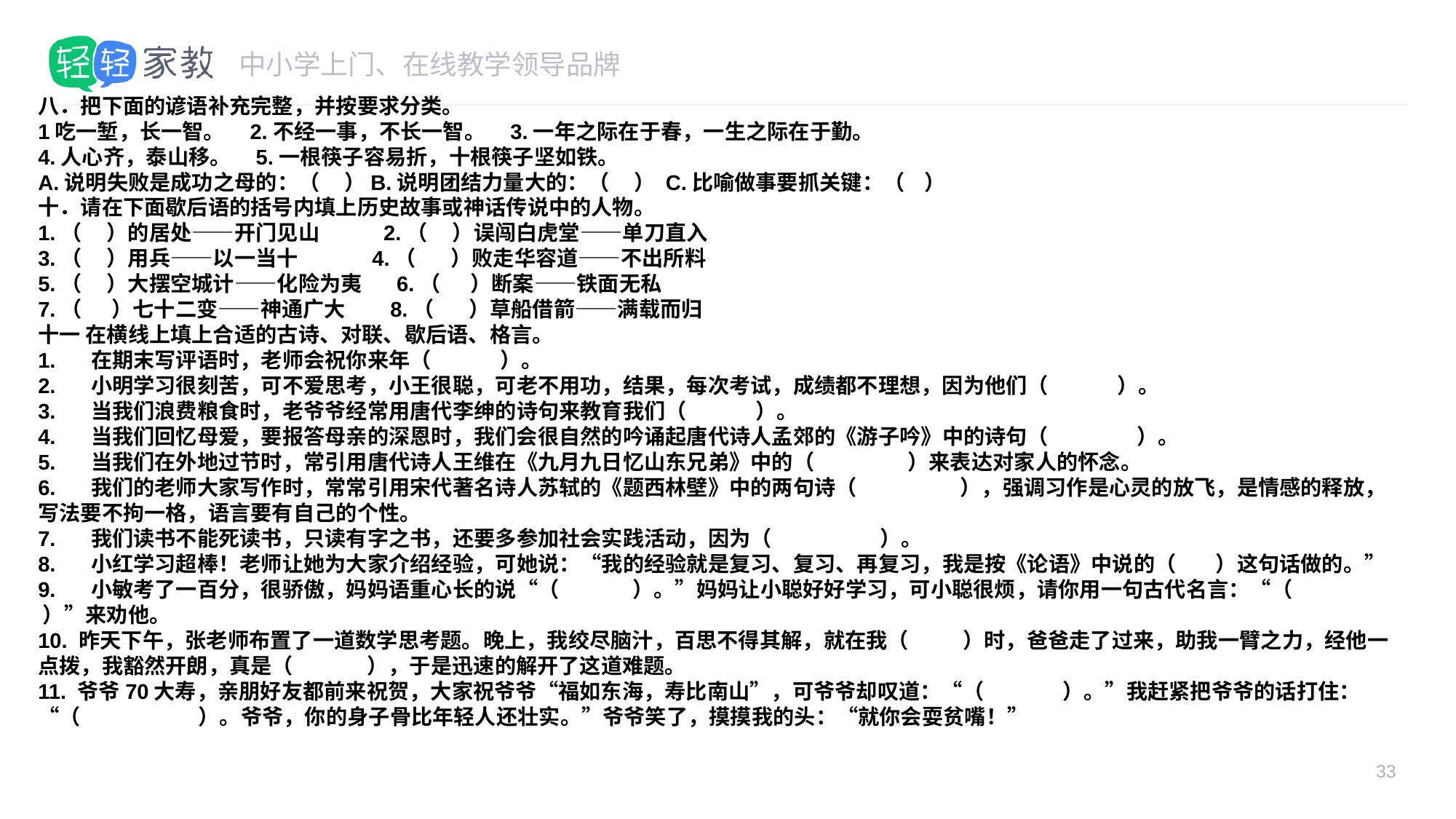

#
八．把下面的谚语补充完整，并按要求分类。
1吃一堑，长一智。    2.不经一事，不长一智。    3.一年之际在于春，一生之际在于勤。
4.人心齐，泰山移。    5.一根筷子容易折，十根筷子坚如铁。
A.说明失败是成功之母的：（     ）B.说明团结力量大的：（     ） C.比喻做事要抓关键：（    ）
十．请在下面歇后语的括号内填上历史故事或神话传说中的人物。
1.（     ）的居处——开门见山            2.（     ）误闯白虎堂——单刀直入
3.（     ）用兵——以一当十              4.（       ）败走华容道——不出所料
5.（     ）大摆空城计——化险为夷      6.（      ）断案——铁面无私
7.（      ）七十二变——神通广大        8.（       ）草船借箭——满载而归
十一 在横线上填上合适的古诗、对联、歇后语、格言。
1.     在期末写评语时，老师会祝你来年（              ）。
2.     小明学习很刻苦，可不爱思考，小王很聪，可老不用功，结果，每次考试，成绩都不理想，因为他们（              ）。
3.     当我们浪费粮食时，老爷爷经常用唐代李绅的诗句来教育我们（              ）。
4.     当我们回忆母爱，要报答母亲的深恩时，我们会很自然的吟诵起唐代诗人孟郊的《游子吟》中的诗句（                  ）。
5.     当我们在外地过节时，常引用唐代诗人王维在《九月九日忆山东兄弟》中的（                   ）来表达对家人的怀念。
6.     我们的老师大家写作时，常常引用宋代著名诗人苏轼的《题西林壁》中的两句诗（                     ），强调习作是心灵的放飞，是情感的释放，写法要不拘一格，语言要有自己的个性。
7.     我们读书不能死读书，只读有字之书，还要多参加社会实践活动，因为（                      ）。
8.     小红学习超棒！老师让她为大家介绍经验，可她说：“我的经验就是复习、复习、再复习，我是按《论语》中说的（        ）这句话做的。”
9.     小敏考了一百分，很骄傲，妈妈语重心长的说“（               ）。”妈妈让小聪好好学习，可小聪很烦，请你用一句古代名言：“（                   ）”来劝他。
10. 昨天下午，张老师布置了一道数学思考题。晚上，我绞尽脑汁，百思不得其解，就在我（           ）时，爸爸走了过来，助我一臂之力，经他一点拨，我豁然开朗，真是（               ），于是迅速的解开了这道难题。
11. 爷爷70大寿，亲朋好友都前来祝贺，大家祝爷爷“福如东海，寿比南山”，可爷爷却叹道：“（                ）。”我赶紧把爷爷的话打住：“（                        ）。爷爷，你的身子骨比年轻人还壮实。”爷爷笑了，摸摸我的头：“就你会耍贫嘴！”

33